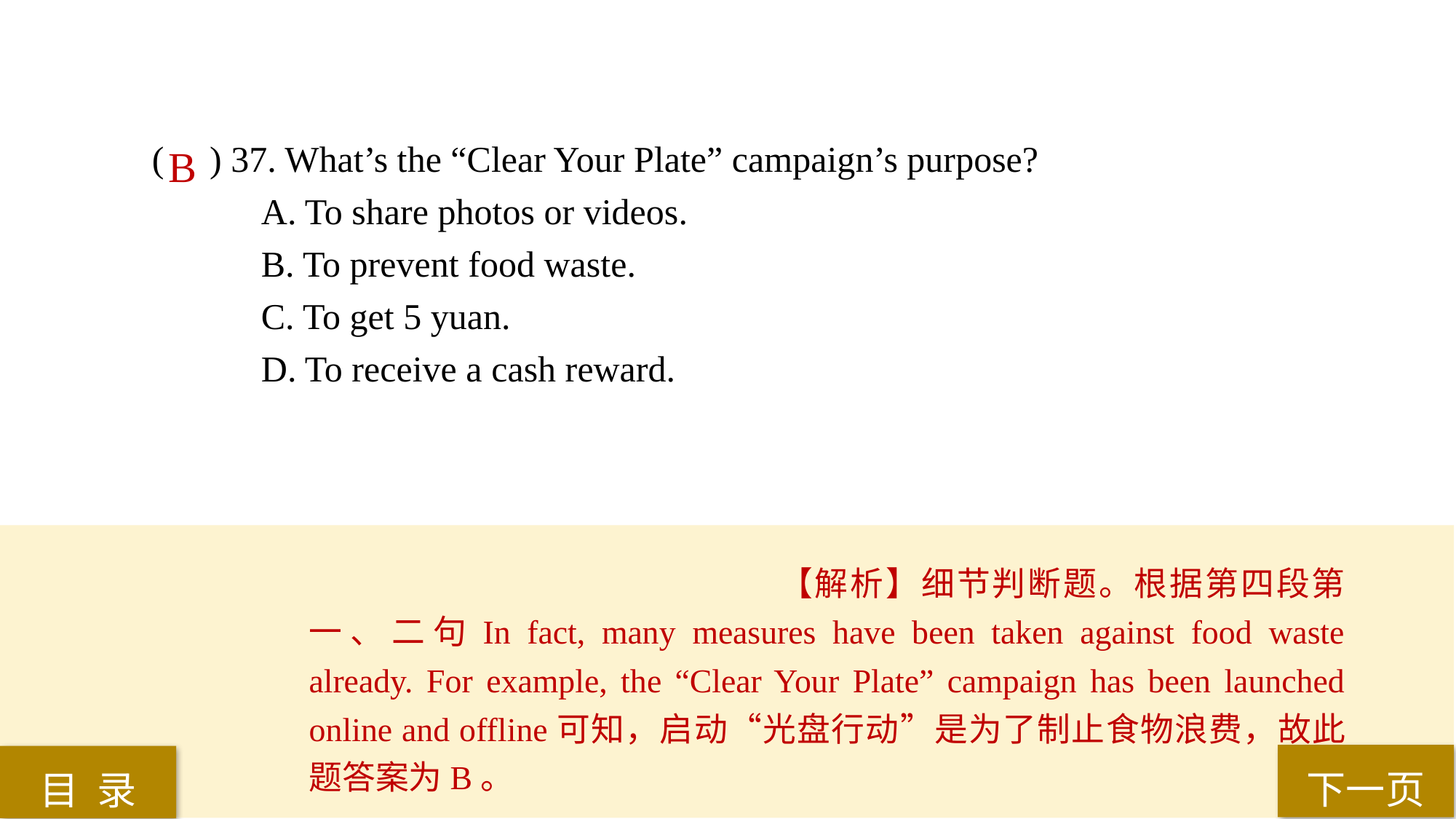

(     ) 37. What’s the “Clear Your Plate” campaign’s purpose?
A. To share photos or videos.
B. To prevent food waste.
C. To get 5 yuan.
D. To receive a cash reward.
B
【解析】细节判断题。根据第四段第一、二句In fact, many measures have been taken against food waste already. For example, the “Clear Your Plate” campaign has been launched online and offline可知，启动“光盘行动”是为了制止食物浪费，故此题答案为B。